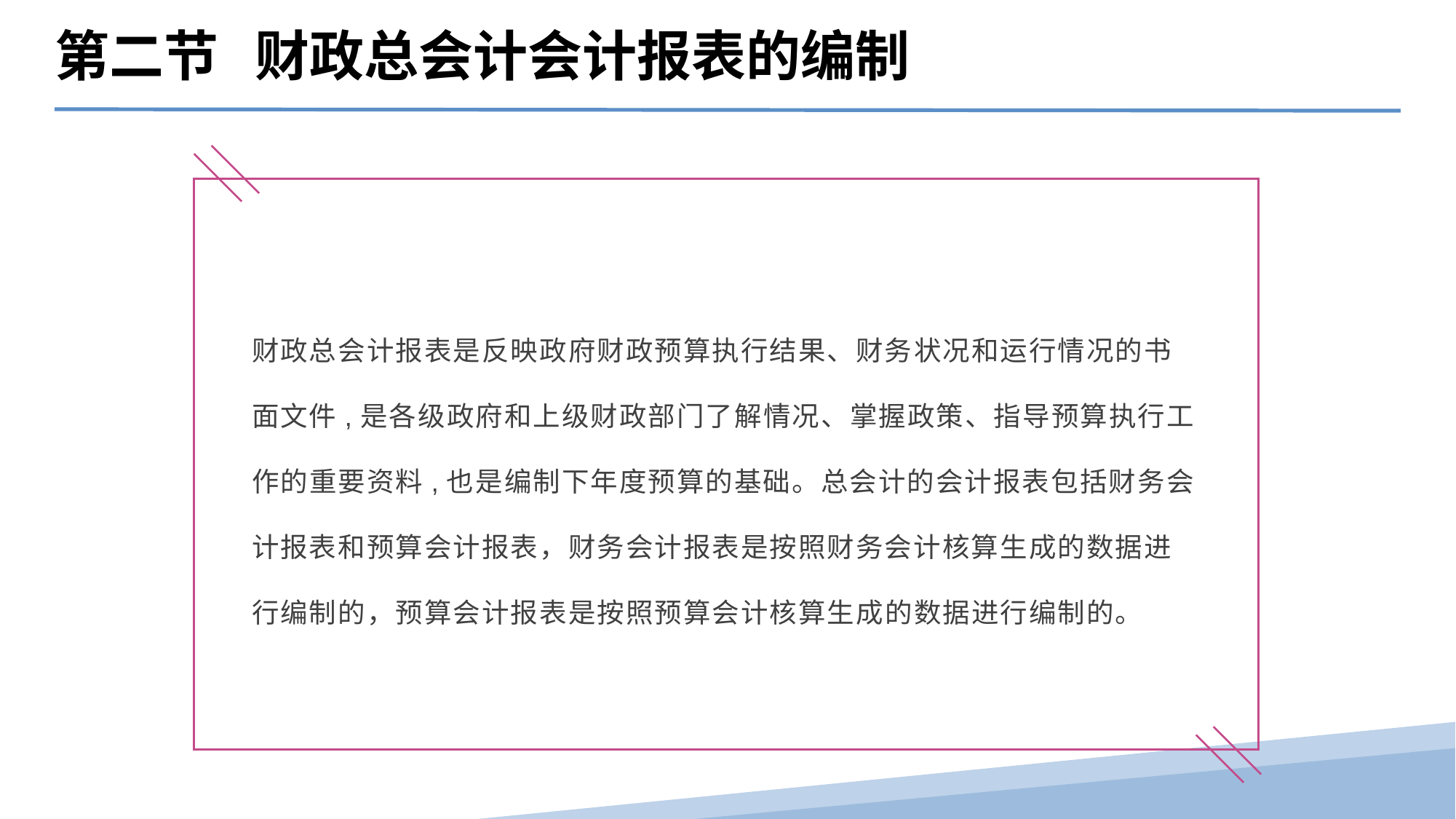

第二节   财政总会计会计报表的编制

财政总会计报表是反映政府财政预算执行结果、财务状况和运行情况的书面文件,是各级政府和上级财政部门了解情况、掌握政策、指导预算执行工作的重要资料,也是编制下年度预算的基础。总会计的会计报表包括财务会计报表和预算会计报表，财务会计报表是按照财务会计核算生成的数据进行编制的，预算会计报表是按照预算会计核算生成的数据进行编制的。